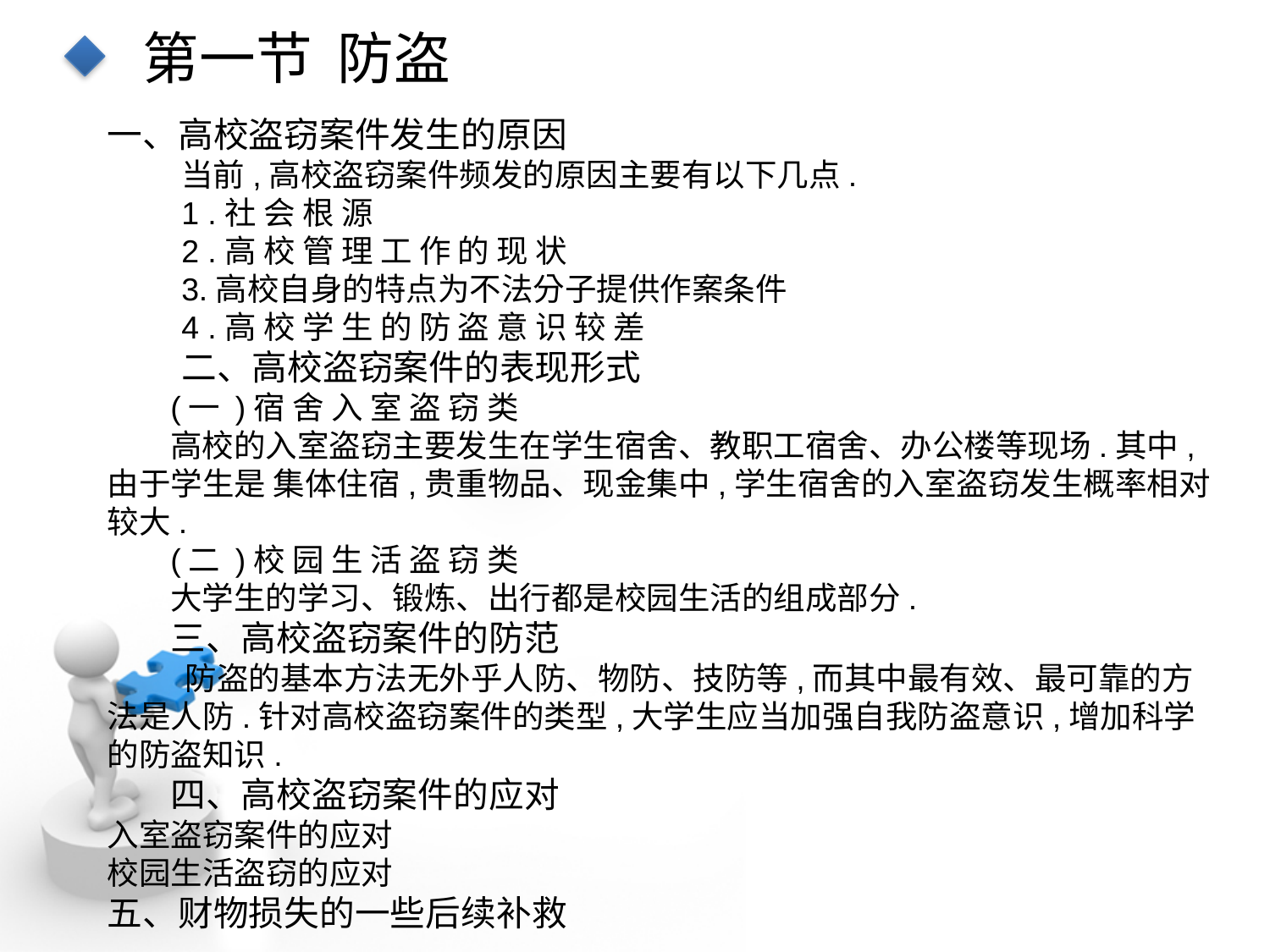

第一节  防盗

一、高校盗窃案件发生的原因
当前,高校盗窃案件频发的原因主要有以下几点.
1 .社 会 根 源
2 .高 校 管 理 工 作 的 现 状
3.高校自身的特点为不法分子提供作案条件
4 .高 校 学 生 的 防 盗 意 识 较 差
二、高校盗窃案件的表现形式
(一 )宿 舍 入 室 盗 窃 类
高校的入室盗窃主要发生在学生宿舍、教职工宿舍、办公楼等现场.其中,由于学生是 集体住宿,贵重物品、现金集中,学生宿舍的入室盗窃发生概率相对较大.
(二 )校 园 生 活 盗 窃 类
大学生的学习、锻炼、出行都是校园生活的组成部分.
三、高校盗窃案件的防范
 防盗的基本方法无外乎人防、物防、技防等,而其中最有效、最可靠的方法是人防.针对高校盗窃案件的类型,大学生应当加强自我防盗意识,增加科学的防盗知识.
四、高校盗窃案件的应对
入室盗窃案件的应对
校园生活盗窃的应对
五、财物损失的一些后续补救
点击添加文本
点击添加文本
点击添加文本
点击添加文本